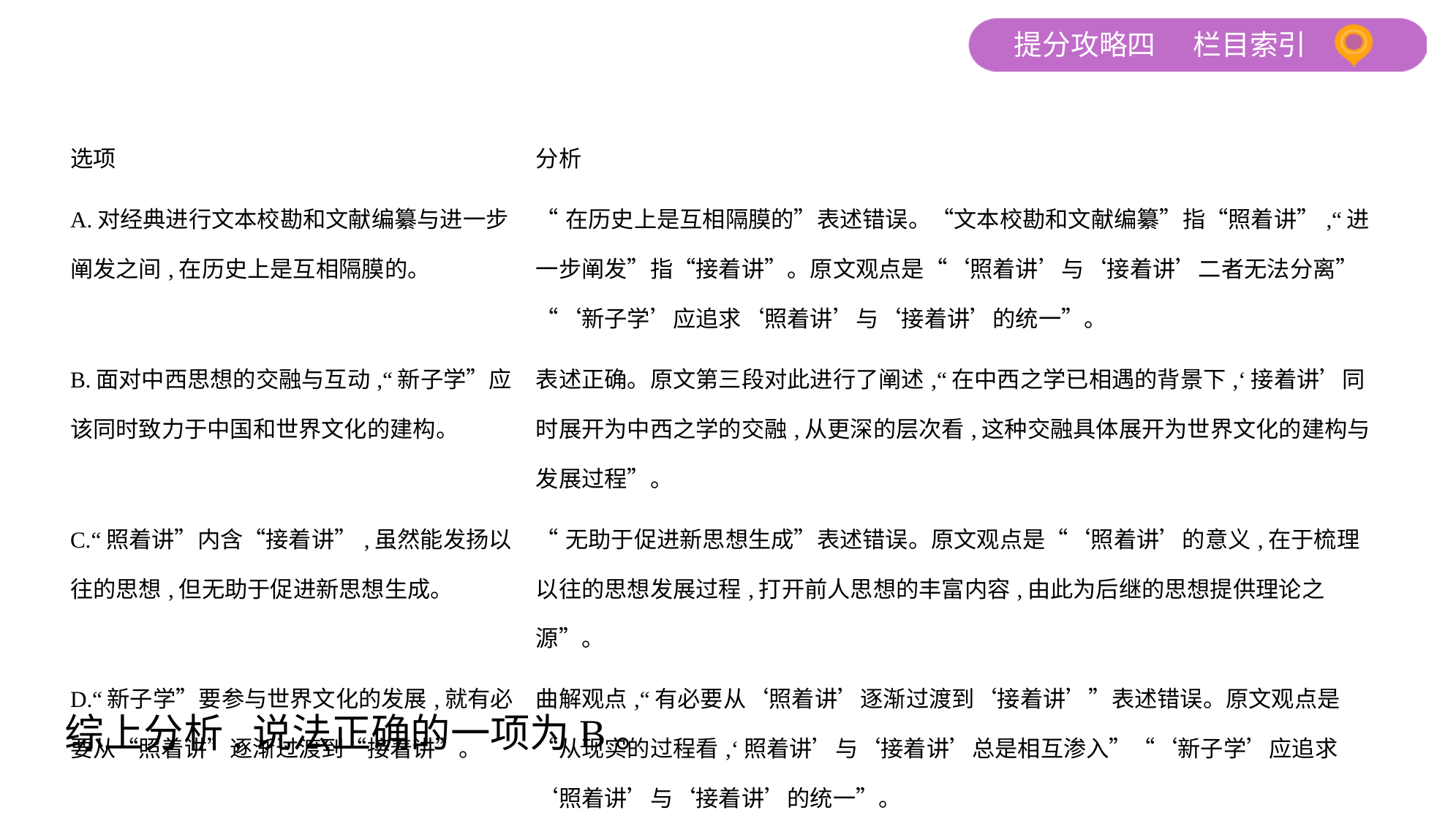

| 选项 | 分析 |
| --- | --- |
| A.对经典进行文本校勘和文献编纂与进一步阐发之间,在历史上是互相隔膜的。 | “在历史上是互相隔膜的”表述错误。“文本校勘和文献编纂”指“照着讲”,“进一步阐发”指“接着讲”。原文观点是“‘照着讲’与‘接着讲’二者无法分离”“‘新子学’应追求‘照着讲’与‘接着讲’的统一”。 |
| B.面对中西思想的交融与互动,“新子学”应该同时致力于中国和世界文化的建构。 | 表述正确。原文第三段对此进行了阐述,“在中西之学已相遇的背景下,‘接着讲’同时展开为中西之学的交融,从更深的层次看,这种交融具体展开为世界文化的建构与发展过程”。 |
| C.“照着讲”内含“接着讲”,虽然能发扬以往的思想,但无助于促进新思想生成。 | “无助于促进新思想生成”表述错误。原文观点是“‘照着讲’的意义,在于梳理以往的思想发展过程,打开前人思想的丰富内容,由此为后继的思想提供理论之源”。 |
| D.“新子学”要参与世界文化的发展,就有必要从“照着讲”逐渐过渡到“接着讲”。 | 曲解观点,“有必要从‘照着讲’逐渐过渡到‘接着讲’”表述错误。原文观点是“从现实的过程看,‘照着讲’与‘接着讲’总是相互渗入”“‘新子学’应追求‘照着讲’与‘接着讲’的统一”。 |
综上分析,说法正确的一项为B。